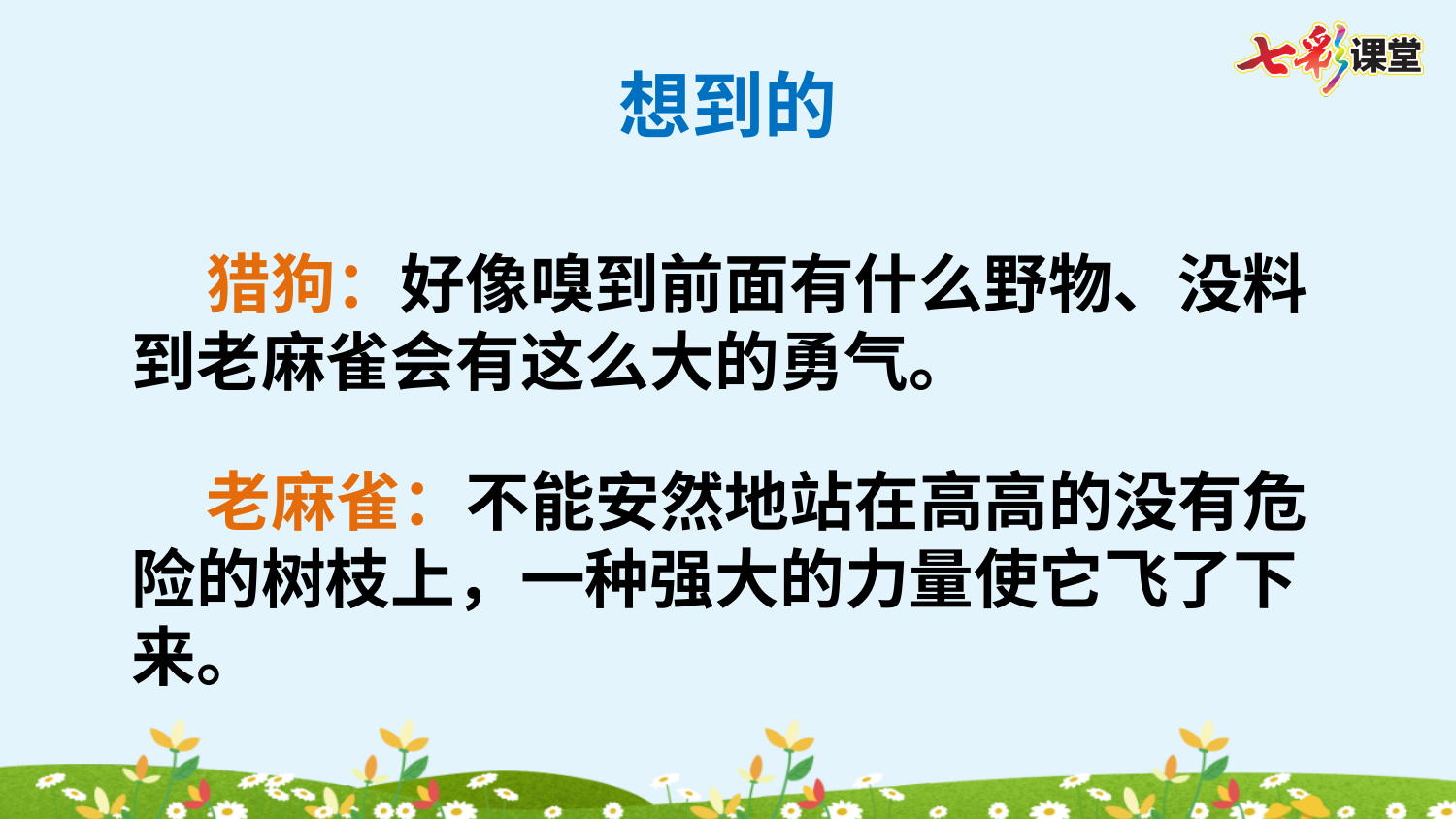

想到的
    猎狗：好像嗅到前面有什么野物、没料到老麻雀会有这么大的勇气。
    老麻雀：不能安然地站在高高的没有危险的树枝上，一种强大的力量使它飞了下来。